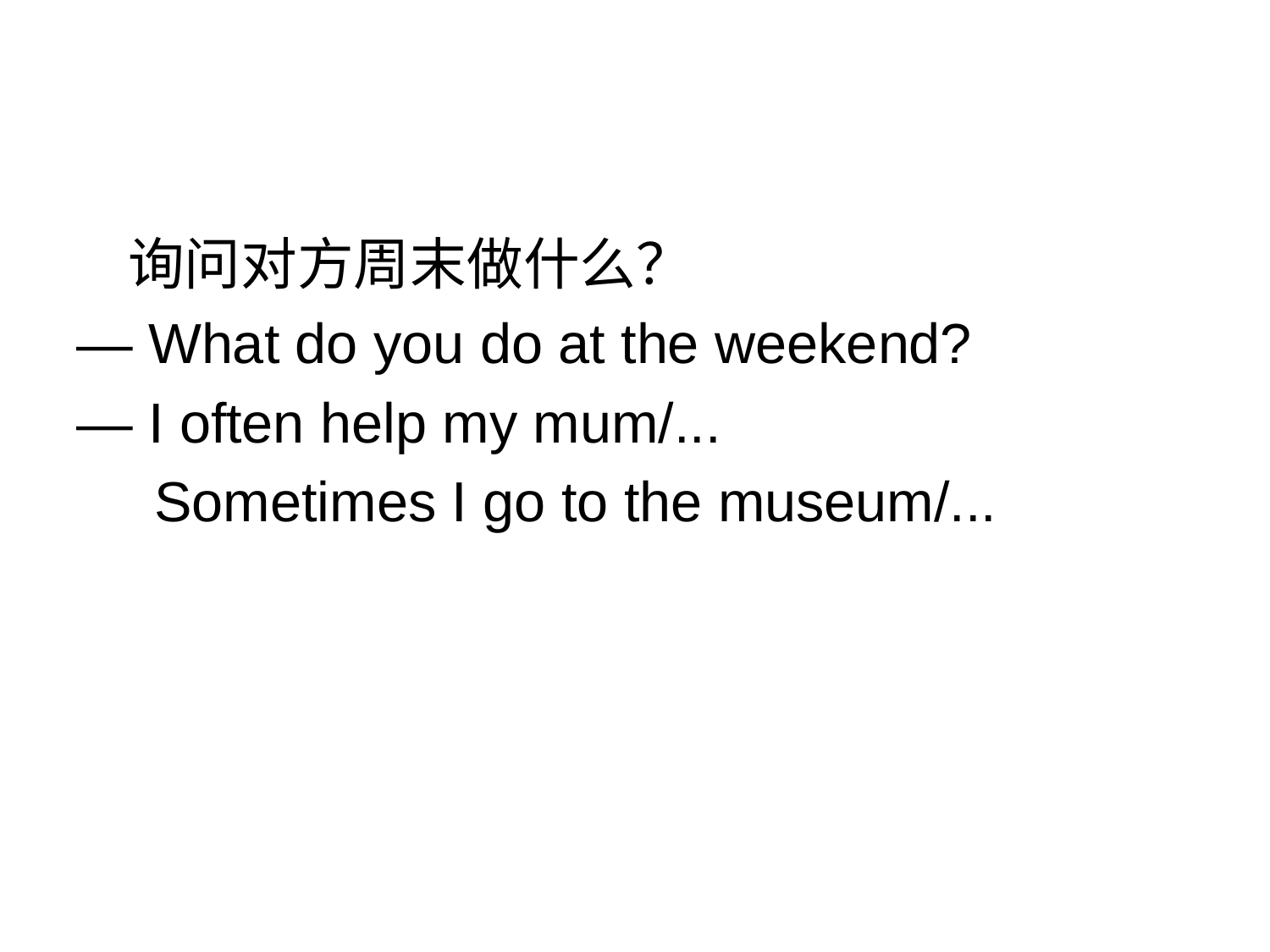

#
   询问对方周末做什么？
— What do you do at the weekend?
— I often help my mum/...
     Sometimes I go to the museum/...